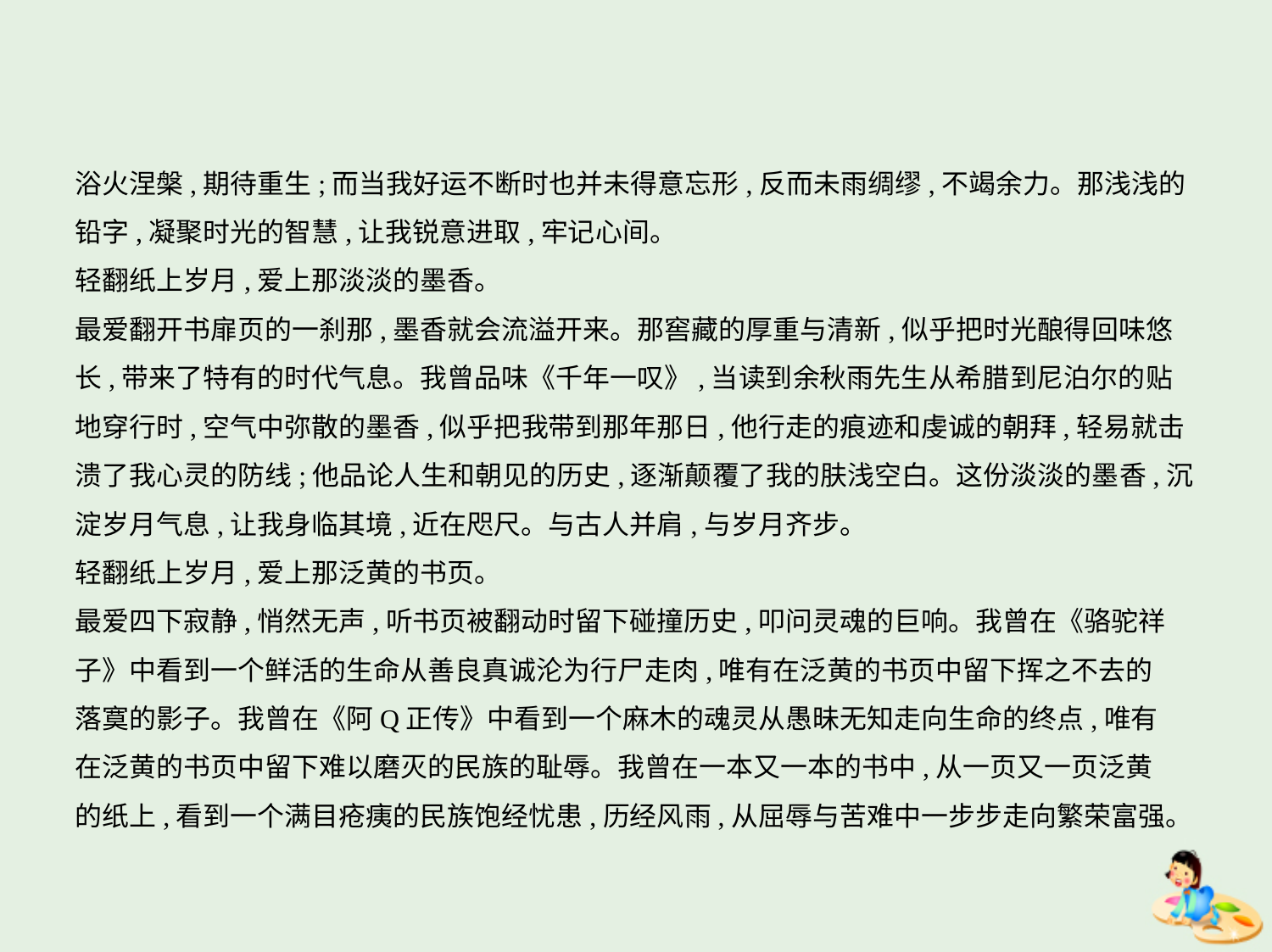

浴火涅槃,期待重生;而当我好运不断时也并未得意忘形,反而未雨绸缪,不竭余力。那浅浅的
铅字,凝聚时光的智慧,让我锐意进取,牢记心间。
轻翻纸上岁月,爱上那淡淡的墨香。
最爱翻开书扉页的一刹那,墨香就会流溢开来。那窖藏的厚重与清新,似乎把时光酿得回味悠
长,带来了特有的时代气息。我曾品味《千年一叹》,当读到余秋雨先生从希腊到尼泊尔的贴
地穿行时,空气中弥散的墨香,似乎把我带到那年那日,他行走的痕迹和虔诚的朝拜,轻易就击
溃了我心灵的防线;他品论人生和朝见的历史,逐渐颠覆了我的肤浅空白。这份淡淡的墨香,沉
淀岁月气息,让我身临其境,近在咫尺。与古人并肩,与岁月齐步。
轻翻纸上岁月,爱上那泛黄的书页。
最爱四下寂静,悄然无声,听书页被翻动时留下碰撞历史,叩问灵魂的巨响。我曾在《骆驼祥
子》中看到一个鲜活的生命从善良真诚沦为行尸走肉,唯有在泛黄的书页中留下挥之不去的
落寞的影子。我曾在《阿Q正传》中看到一个麻木的魂灵从愚昧无知走向生命的终点,唯有
在泛黄的书页中留下难以磨灭的民族的耻辱。我曾在一本又一本的书中,从一页又一页泛黄
的纸上,看到一个满目疮痍的民族饱经忧患,历经风雨,从屈辱与苦难中一步步走向繁荣富强。